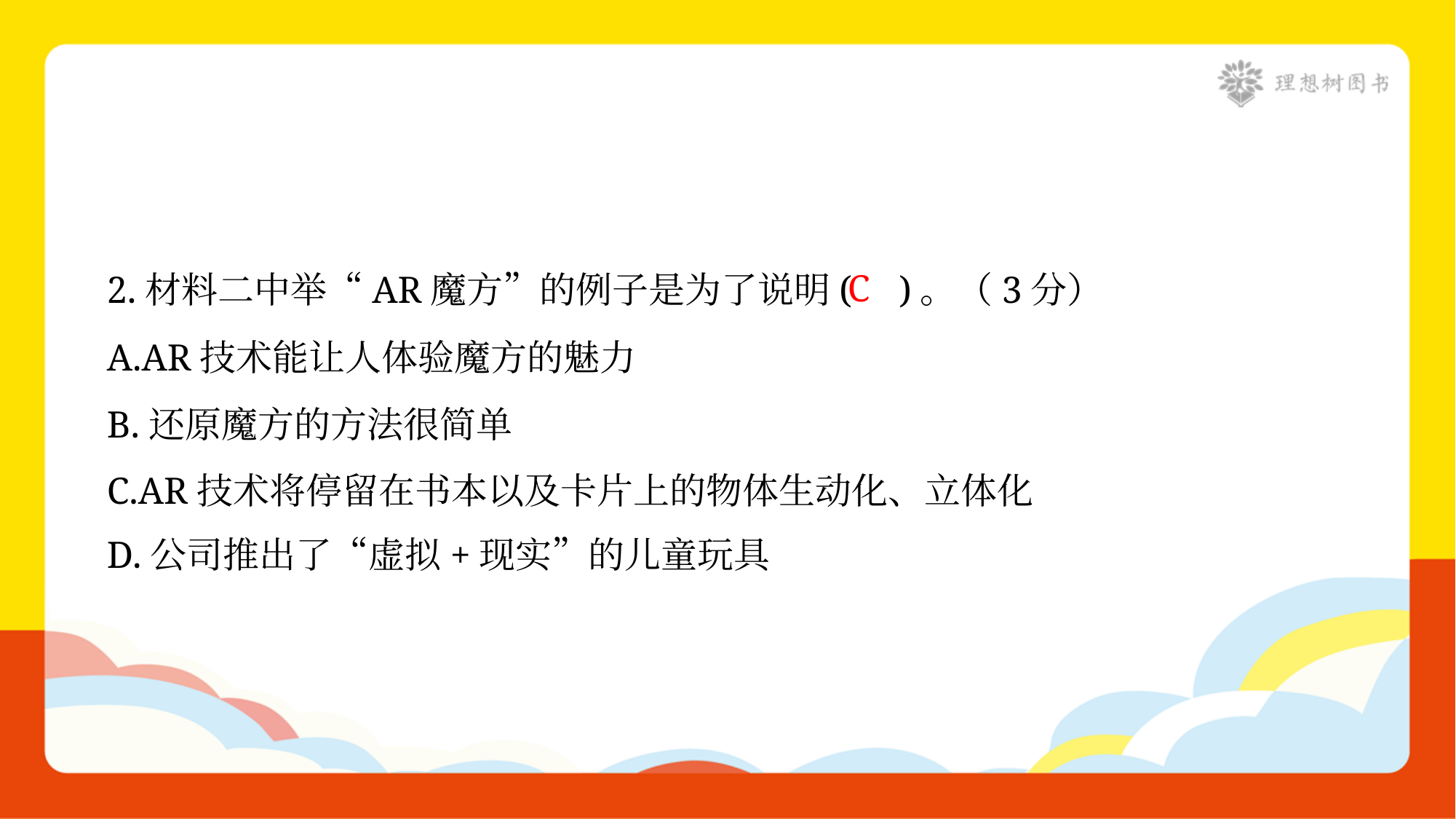

C
2.材料二中举“AR魔方”的例子是为了说明(     )。（3分）
A.AR技术能让人体验魔方的魅力
B.还原魔方的方法很简单
C.AR技术将停留在书本以及卡片上的物体生动化、立体化
D.公司推出了“虚拟+现实”的儿童玩具